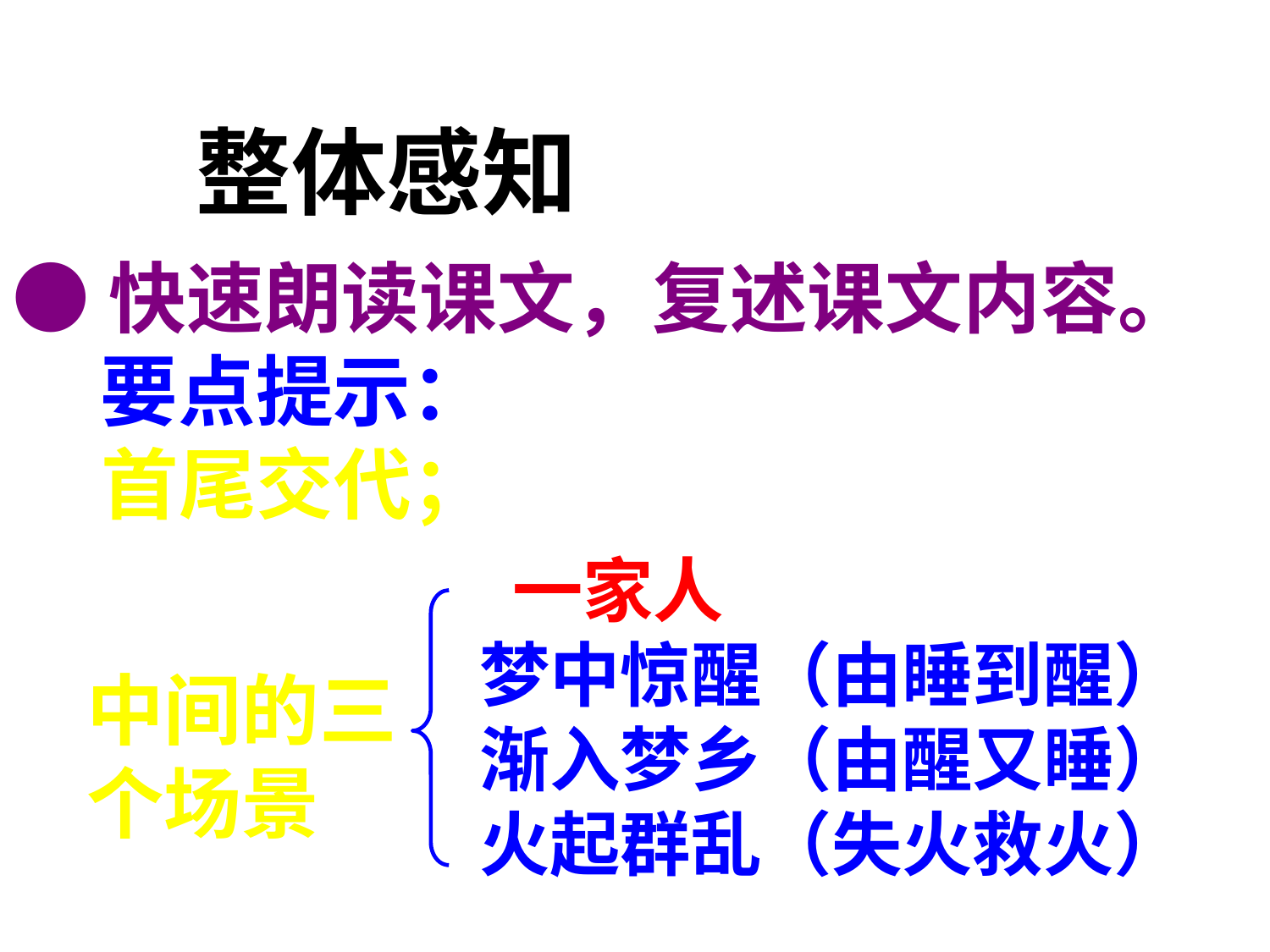

整体感知
●快速朗读课文，复述课文内容。
    要点提示：
    首尾交代；
 一家人
梦中惊醒（由睡到醒）
渐入梦乡（由醒又睡）
火起群乱（失火救火）

中间的三个场景